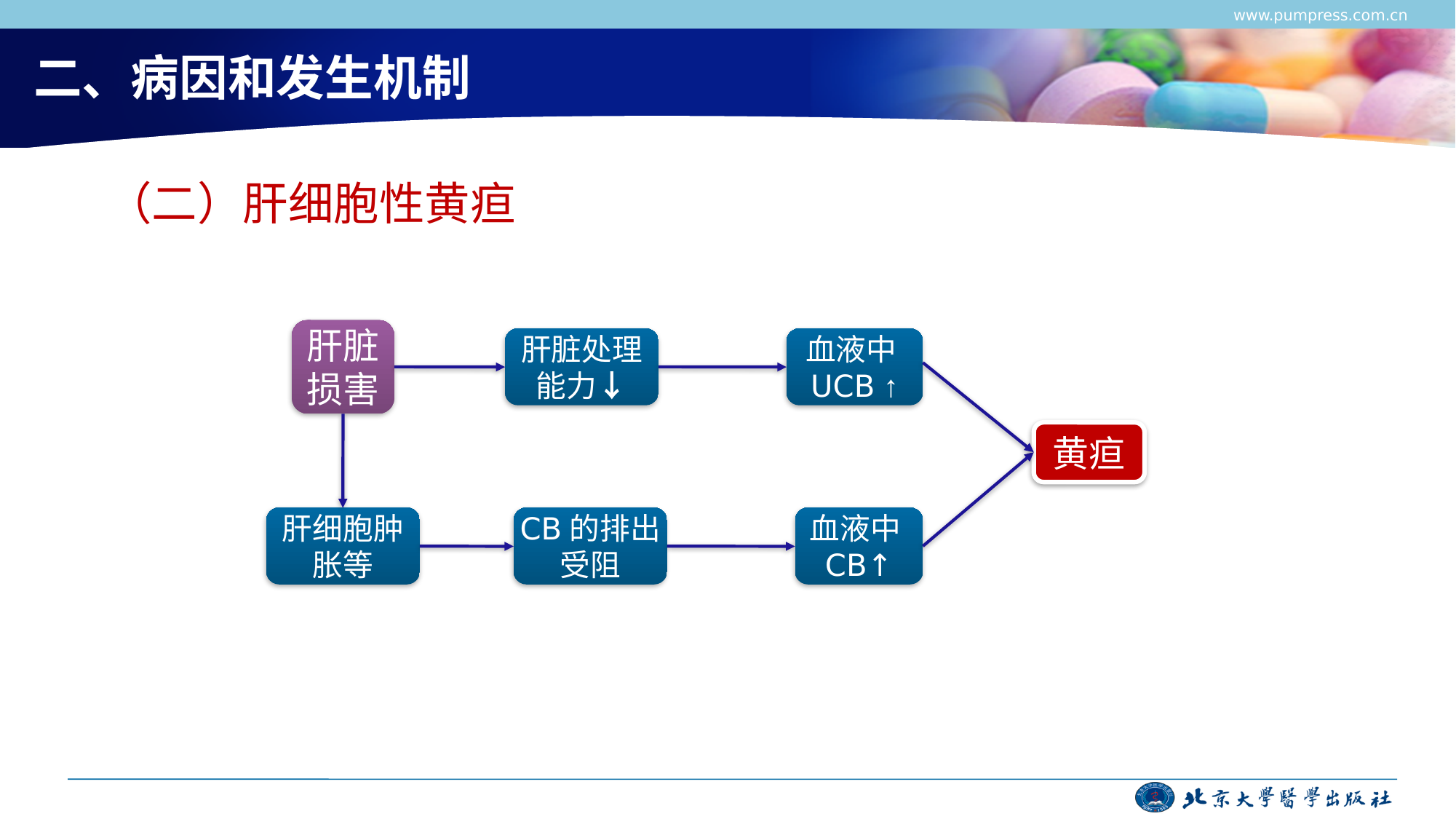

www.pumpress.com.cn
# 二、病因和发生机制
（二）肝细胞性黄疸

肝脏
损害
肝脏处理能力↓
血液中UCB ↑
黄疸
肝细胞肿胀等
CB的排出受阻
血液中CB↑